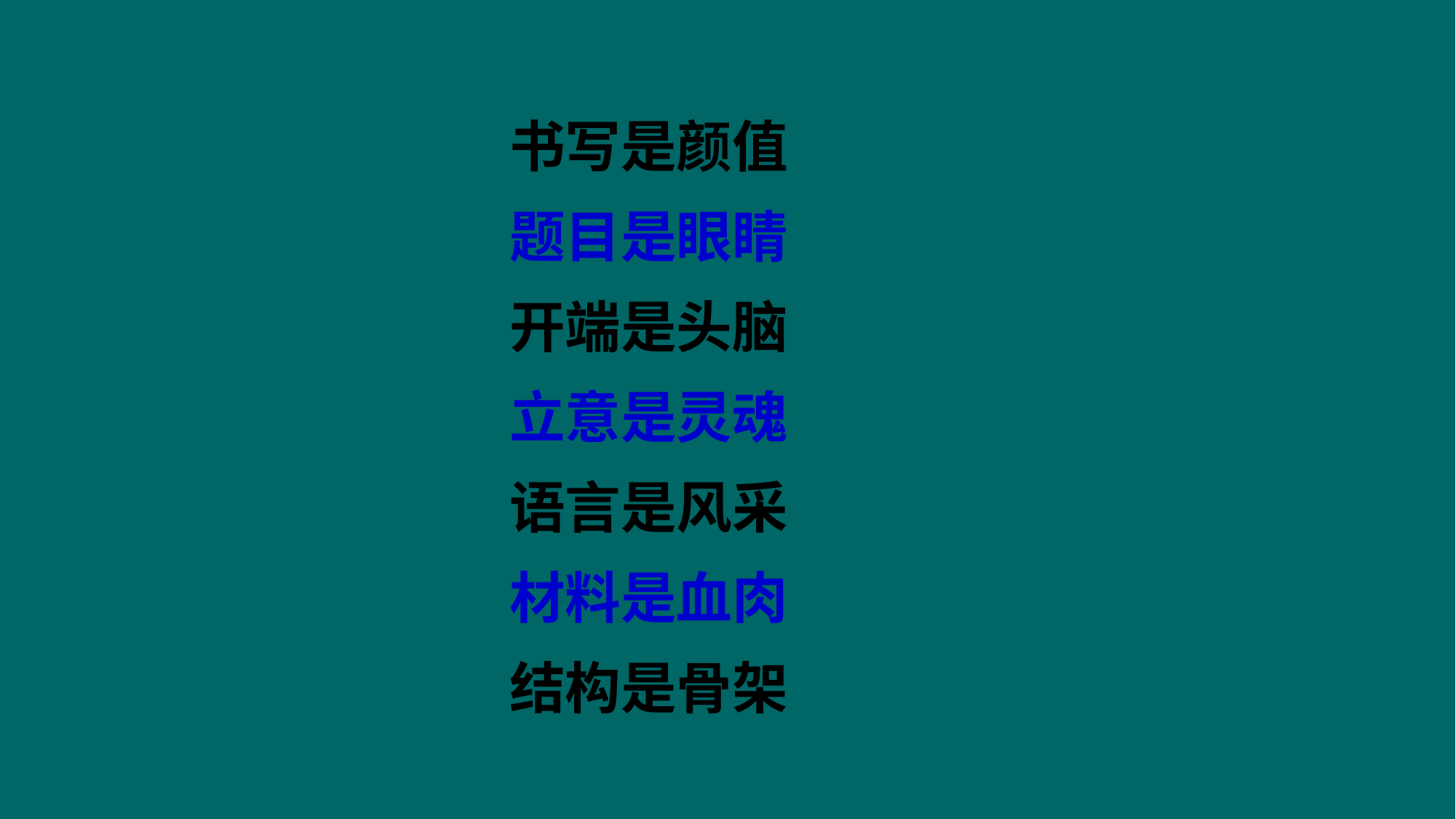

# 书写是颜值 题目是眼睛 开端是头脑 立意是灵魂 语言是风采 材料是血肉 结构是骨架